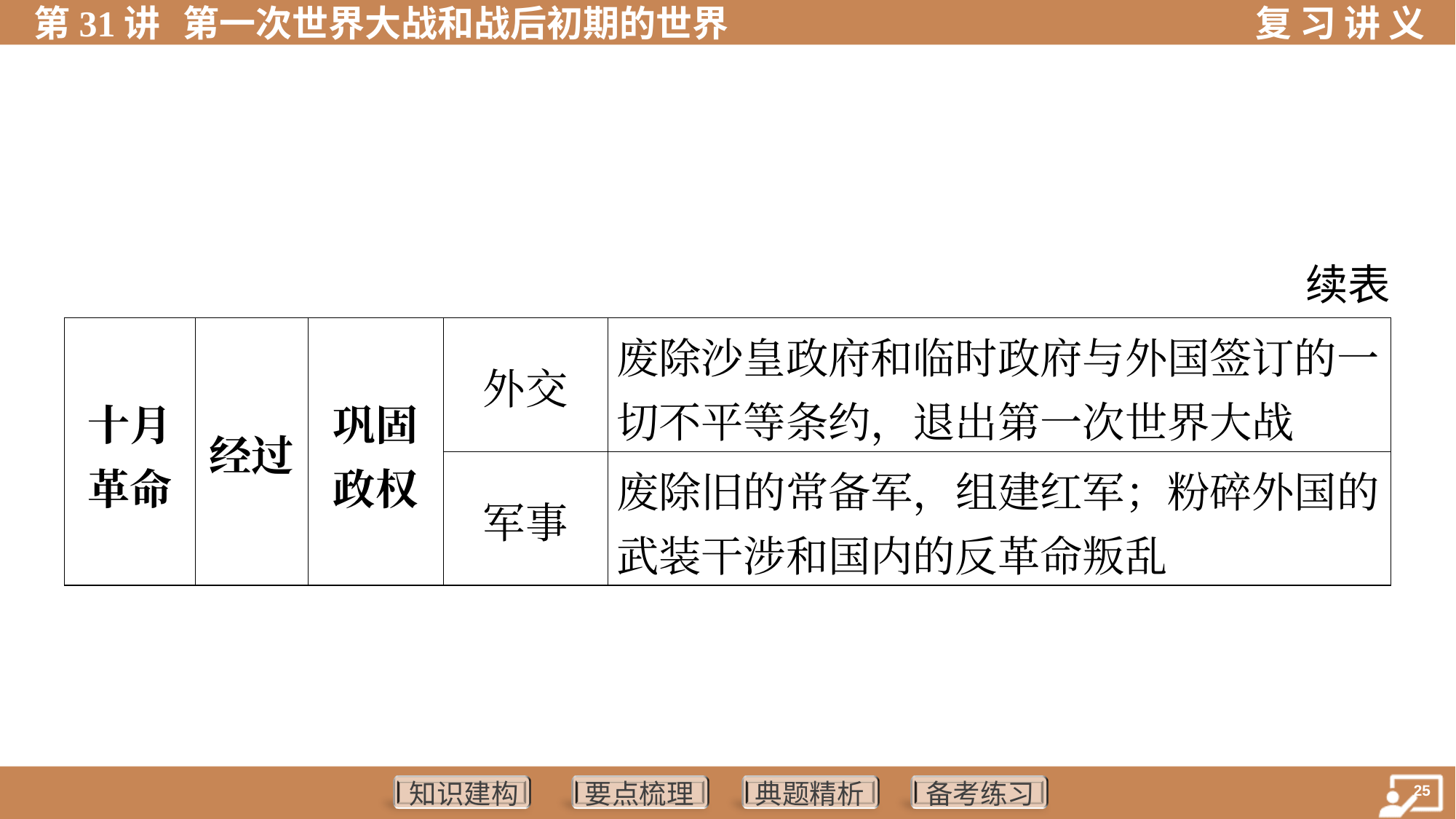

续表
| 十月 革命 | 经过 | 巩固 政权 | 外交 | 废除沙皇政府和临时政府与外国签订的一 切不平等条约，退出第一次世界大战 |  |  |  |
| --- | --- | --- | --- | --- | --- | --- | --- |
|  |  |  | 军事 | 废除旧的常备军，组建红军；粉碎外国的 武装干涉和国内的反革命叛乱 |  |  |  |